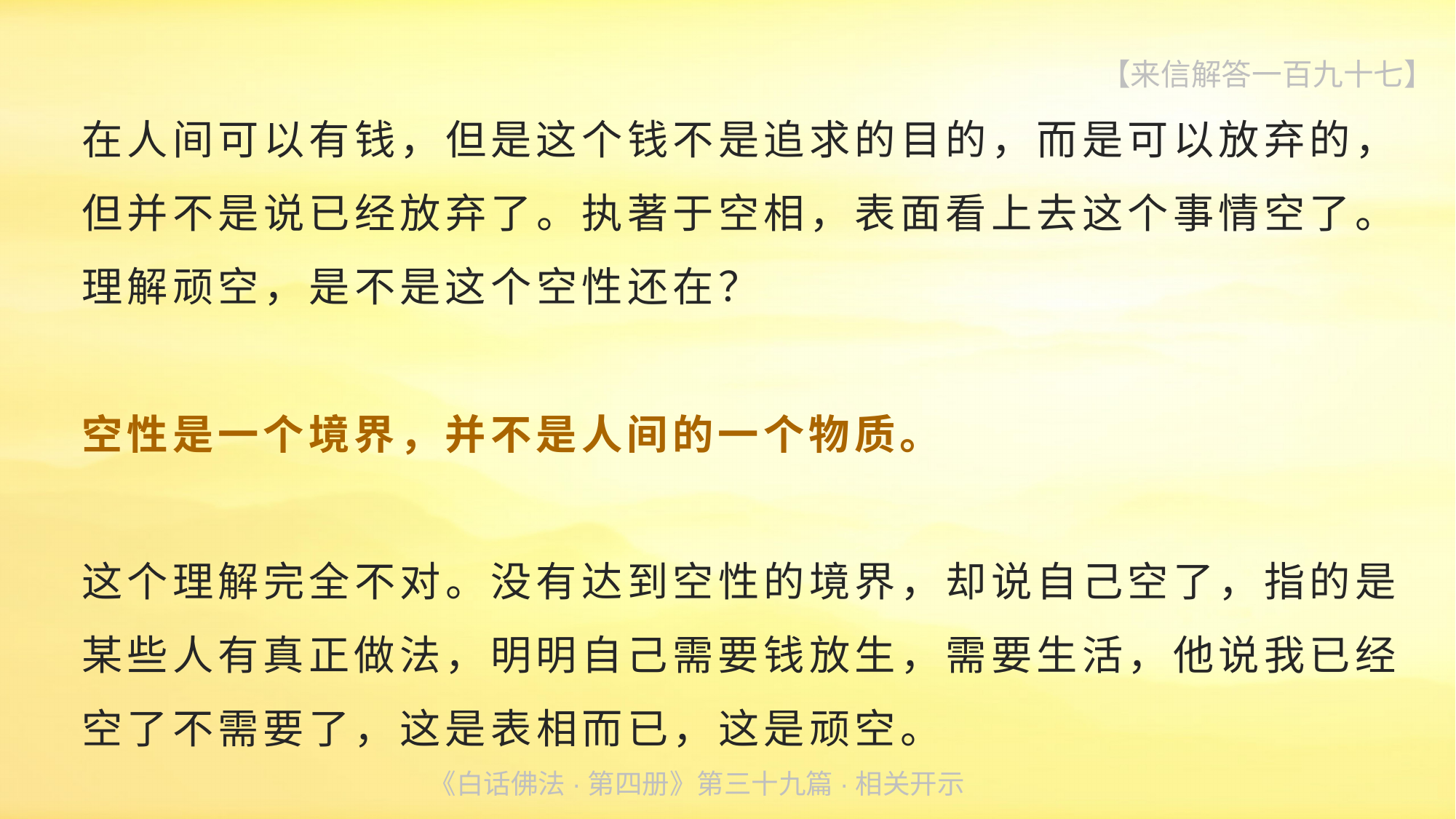

【来信解答一百九十七】
在人间可以有钱，但是这个钱不是追求的目的，而是可以放弃的，但并不是说已经放弃了。执著于空相，表面看上去这个事情空了。理解顽空，是不是这个空性还在？

空性是一个境界，并不是人间的一个物质。

这个理解完全不对。没有达到空性的境界，却说自己空了，指的是某些人有真正做法，明明自己需要钱放生，需要生活，他说我已经空了不需要了，这是表相而已，这是顽空。
《白话佛法·第四册》第三十九篇·相关开示